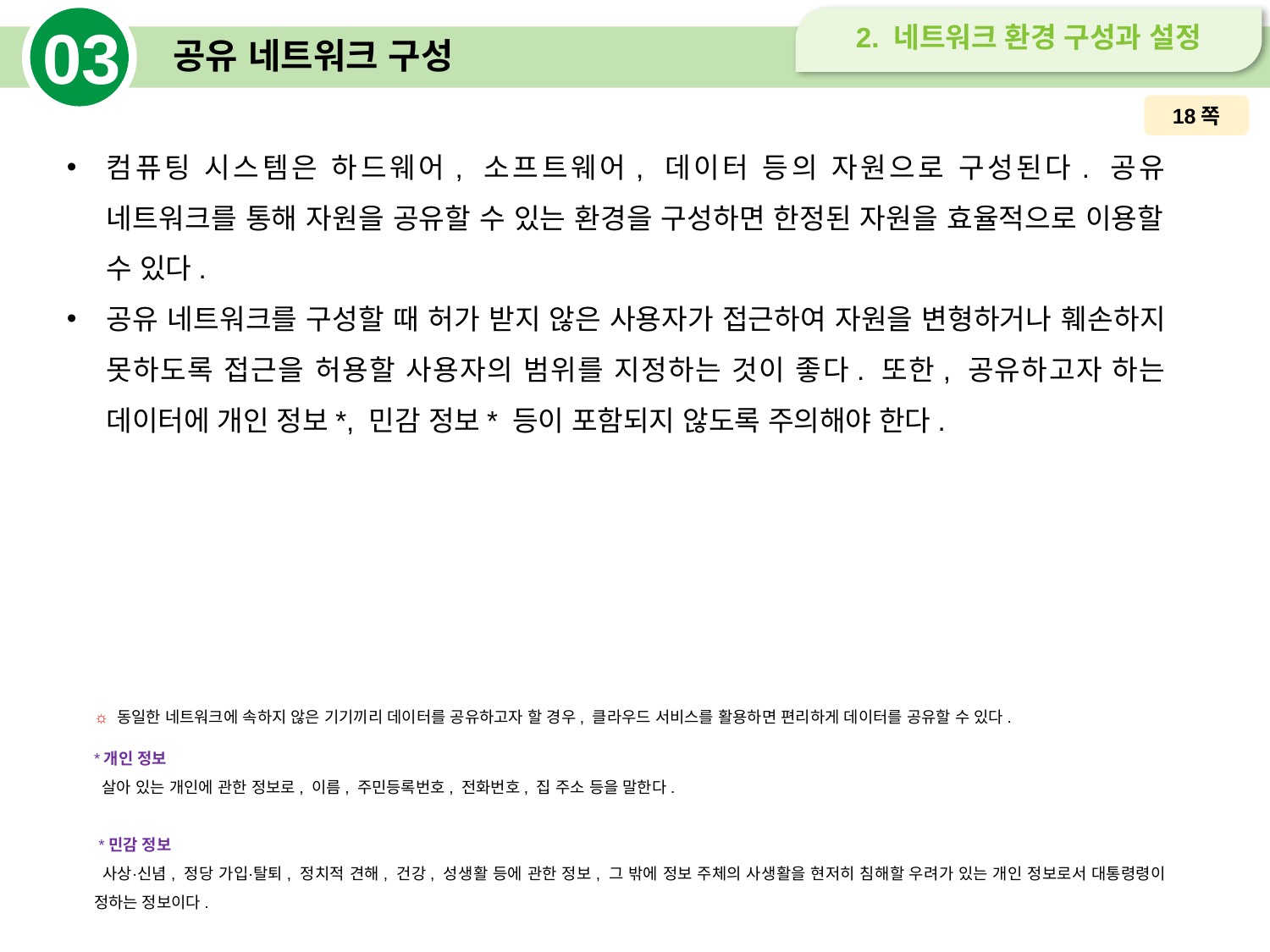

03
2. 네트워크 환경 구성과 설정
# 공유 네트워크 구성
18쪽
컴퓨팅 시스템은 하드웨어, 소프트웨어, 데이터 등의 자원으로 구성된다. 공유 네트워크를 통해 자원을 공유할 수 있는 환경을 구성하면 한정된 자원을 효율적으로 이용할 수 있다.
공유 네트워크를 구성할 때 허가 받지 않은 사용자가 접근하여 자원을 변형하거나 훼손하지 못하도록 접근을 허용할 사용자의 범위를 지정하는 것이 좋다. 또한, 공유하고자 하는 데이터에 개인 정보*, 민감 정보* 등이 포함되지 않도록 주의해야 한다.
☼ 동일한 네트워크에 속하지 않은 기기끼리 데이터를 공유하고자 할 경우, 클라우드 서비스를 활용하면 편리하게 데이터를 공유할 수 있다.
*개인 정보
 살아 있는 개인에 관한 정보로, 이름, 주민등록번호, 전화번호, 집 주소 등을 말한다.
 *민감 정보
 사상∙신념, 정당 가입∙탈퇴, 정치적 견해, 건강, 성생활 등에 관한 정보, 그 밖에 정보 주체의 사생활을 현저히 침해할 우려가 있는 개인 정보로서 대통령령이 정하는 정보이다.